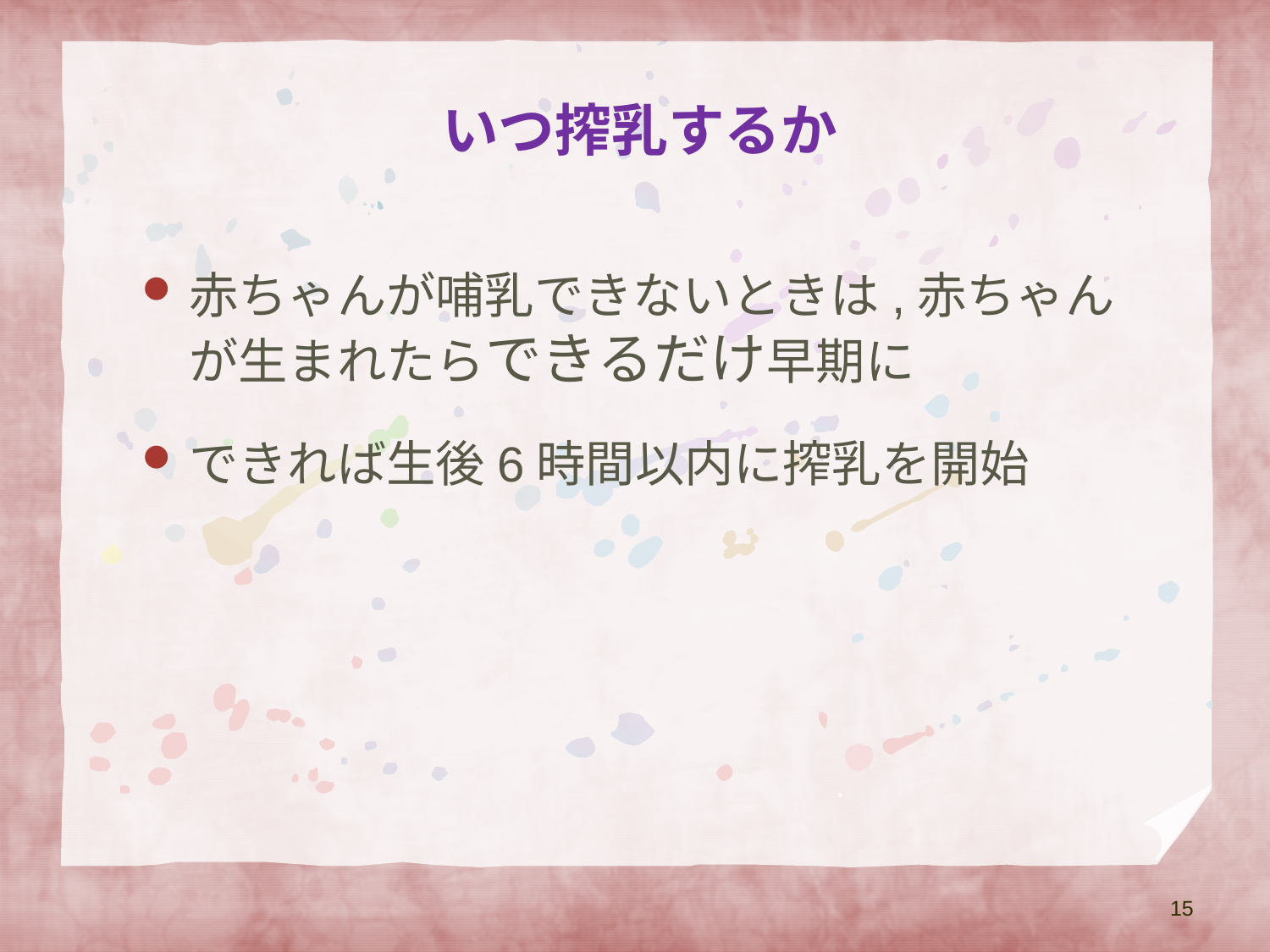

# いつ搾乳するか
赤ちゃんが哺乳できないときは,赤ちゃんが生まれたらできるだけ早期に
できれば生後6時間以内に搾乳を開始

15